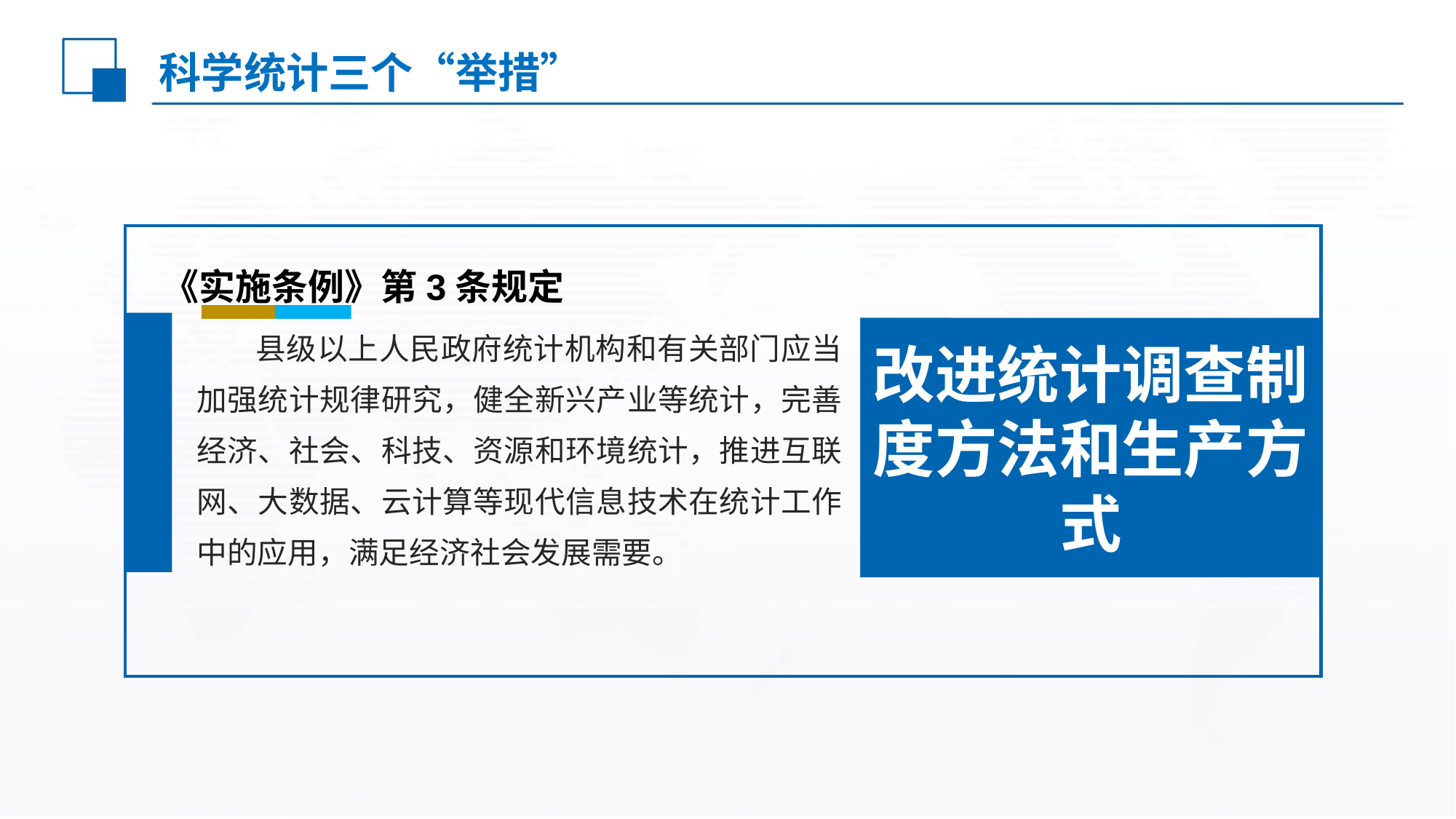

科学统计三个“举措”

《实施条例》第3条规定

改进统计调查制度方法和生产方式

       县级以上人民政府统计机构和有关部门应当加强统计规律研究，健全新兴产业等统计，完善经济、社会、科技、资源和环境统计，推进互联网、大数据、云计算等现代信息技术在统计工作中的应用，满足经济社会发展需要。